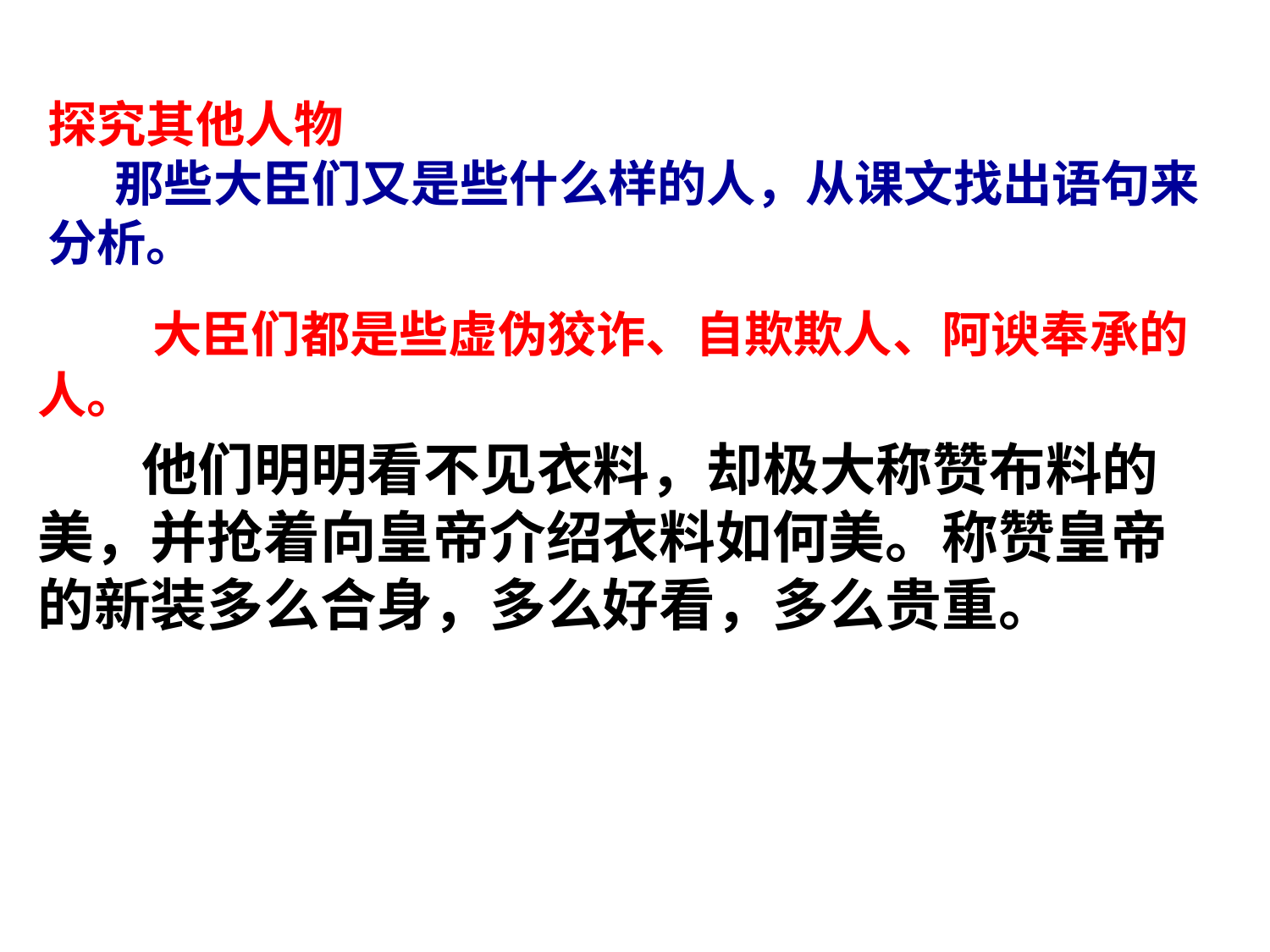

# 探究其他人物 那些大臣们又是些什么样的人，从课文找出语句来分析。
        大臣们都是些虚伪狡诈、自欺欺人、阿谀奉承的人。
       他们明明看不见衣料，却极大称赞布料的美，并抢着向皇帝介绍衣料如何美。称赞皇帝的新装多么合身，多么好看，多么贵重。